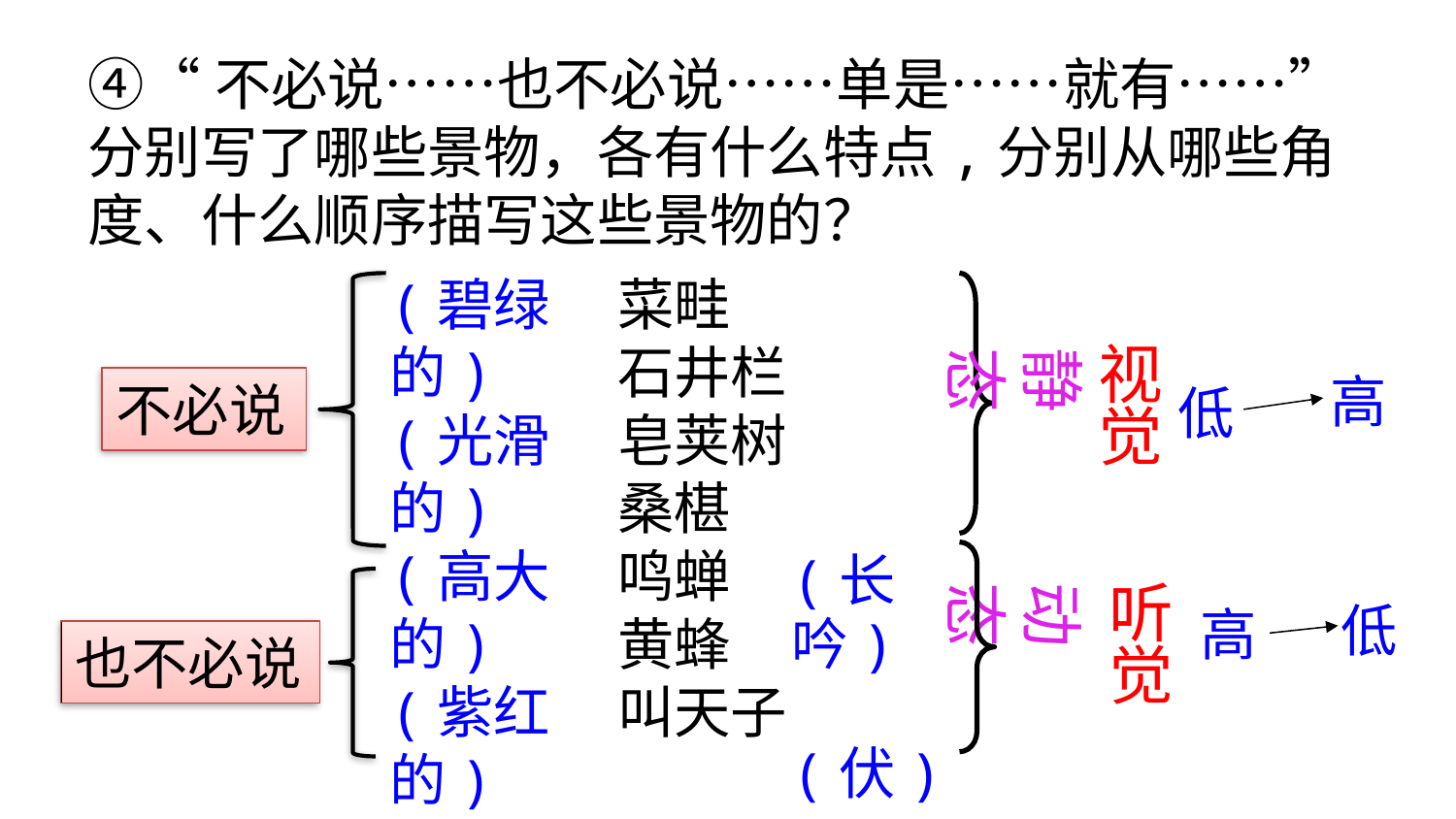

④“不必说……也不必说……单是……就有……”分别写了哪些景物，各有什么特点,分别从哪些角度、什么顺序描写这些景物的？
菜畦
石井栏
皂荚树
桑椹
鸣蝉
黄蜂
叫天子
(碧绿的)
(光滑的)
(高大的)
(紫红的)

(肥胖的)
(轻捷的)

不必说

静态
视觉
高
低

(长吟)
 (伏)
 (窜)

动态

也不必说
听觉
低
高